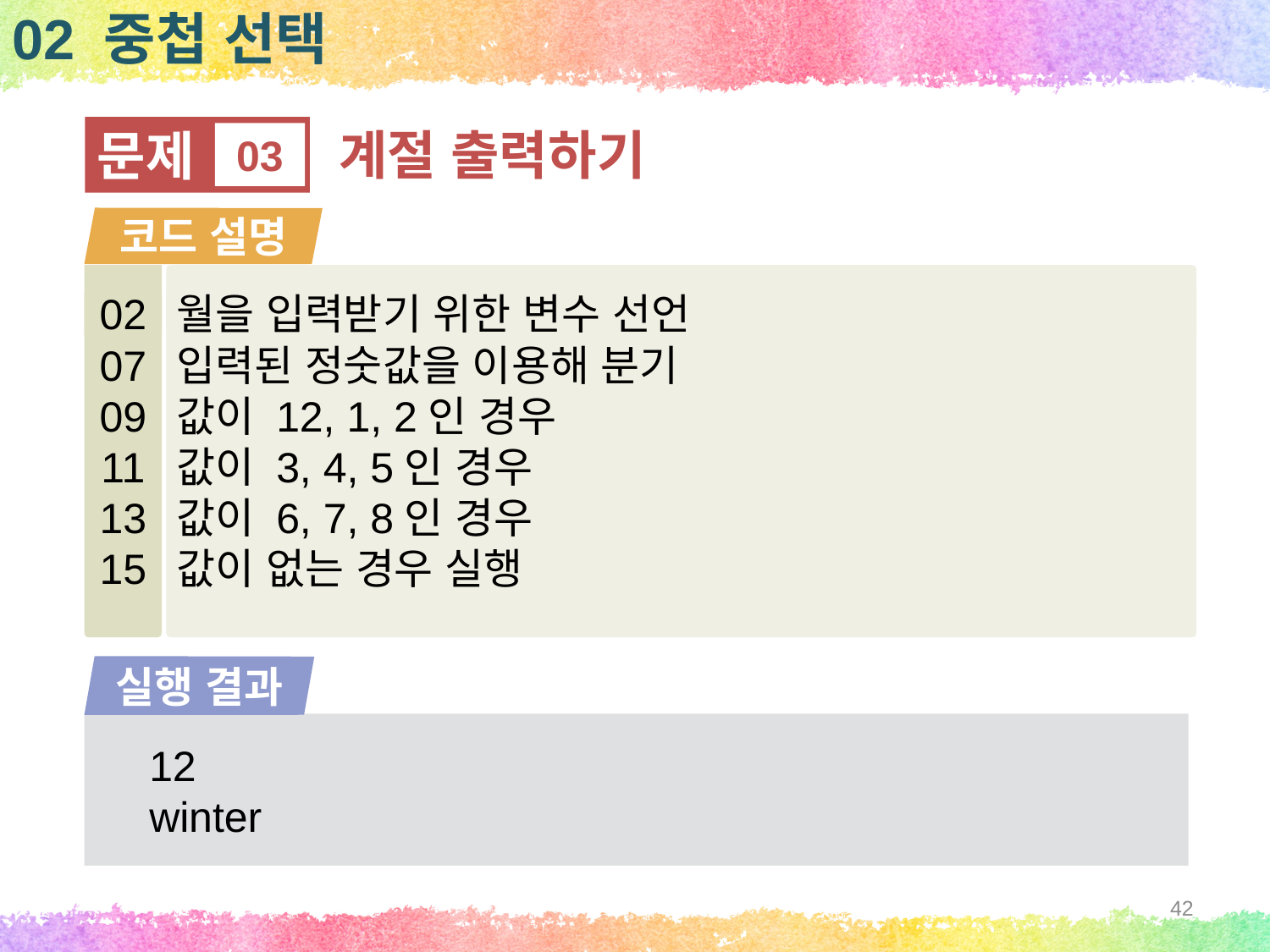

02 중첩 선택
문제
03
계절 출력하기
코드 설명

02
07
09
11
13
15
월을 입력받기 위한 변수 선언
입력된 정숫값을 이용해 분기
값이 12, 1, 2인 경우
값이 3, 4, 5인 경우
값이 6, 7, 8인 경우
값이 없는 경우 실행
실행 결과
12
winter
42